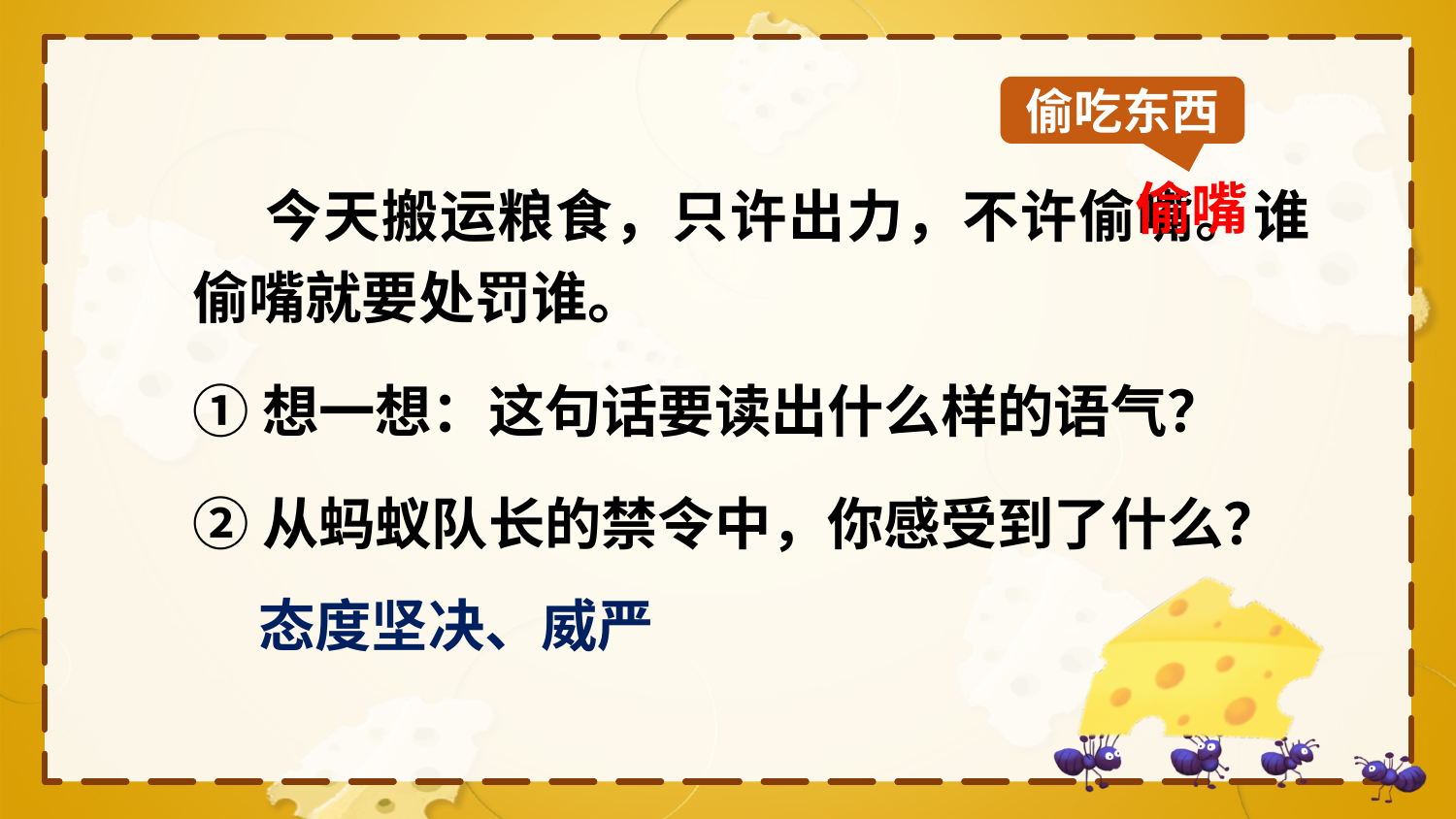

偷吃东西
    今天搬运粮食，只许出力，不许偷嘴。谁偷嘴就要处罚谁。
偷嘴
①想一想：这句话要读出什么样的语气？
②从蚂蚁队长的禁令中，你感受到了什么？
态度坚决、威严